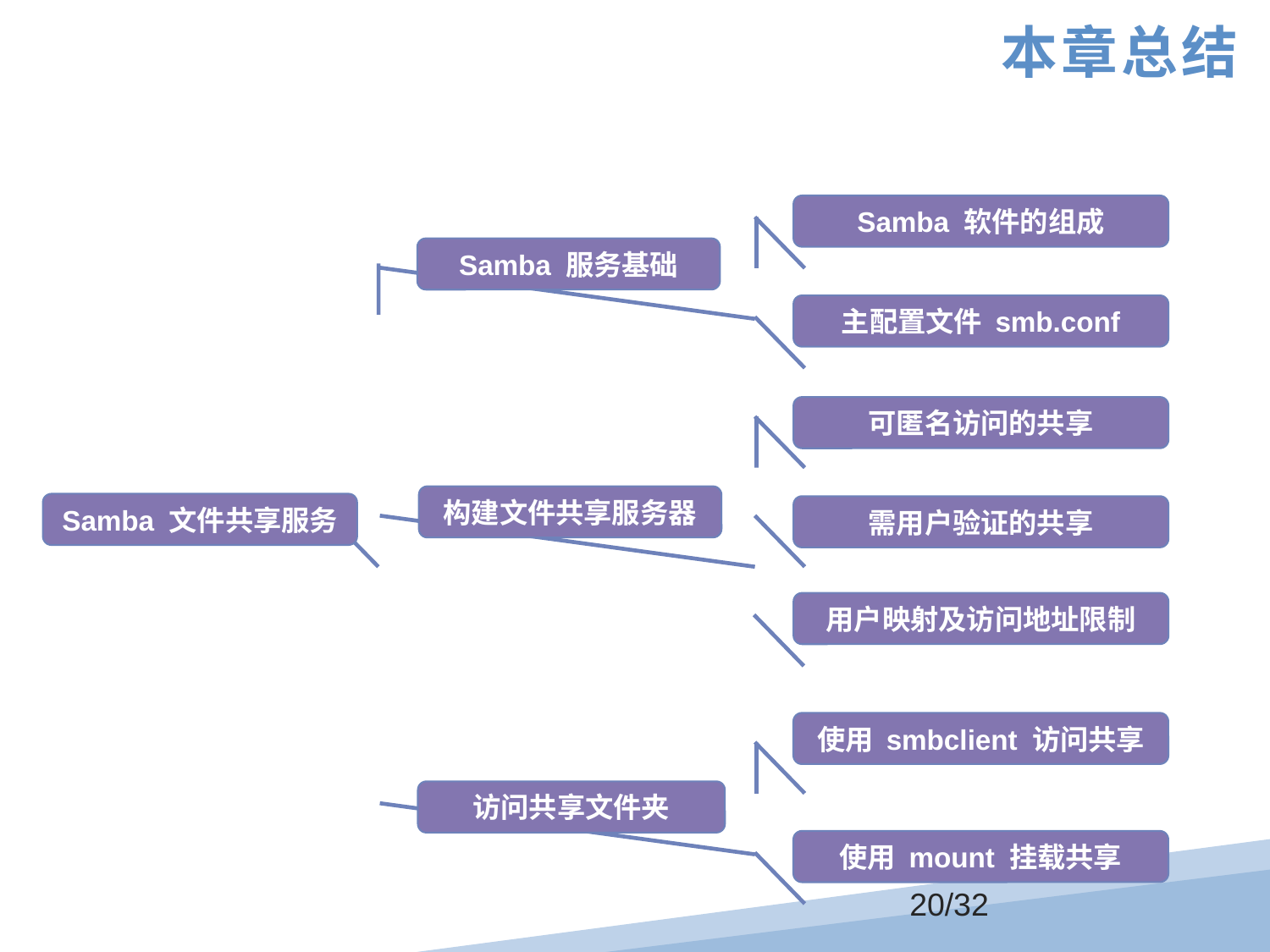

本章总结
Samba 软件的组成

Samba 服务基础

主配置文件 smb.conf

可匿名访问的共享

构建文件共享服务器
Samba 文件共享服务
需用户验证的共享

用户映射及访问地址限制

使用 smbclient 访问共享

访问共享文件夹

使用 mount 挂载共享

20/32